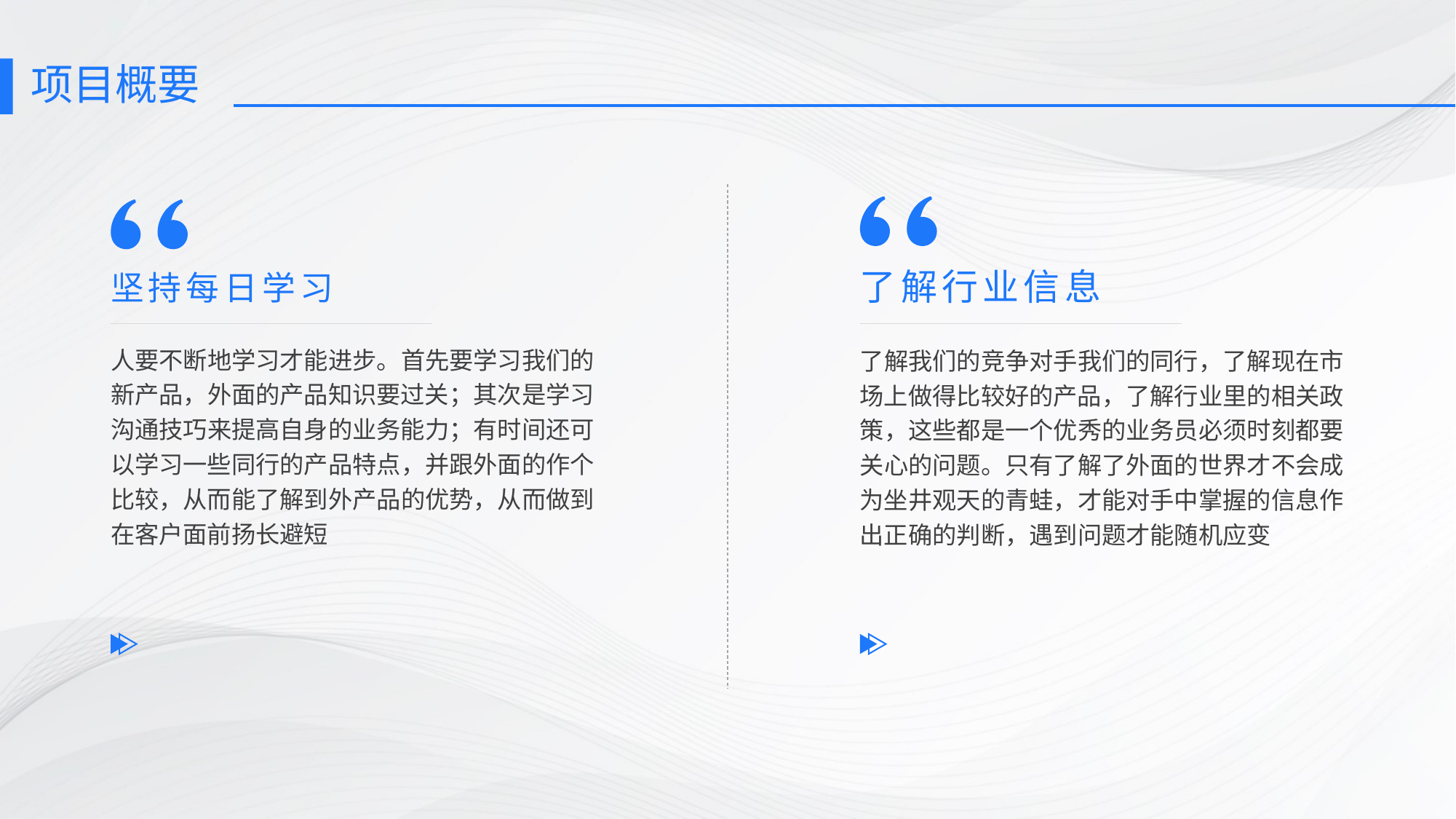

# 项目概要

了解行业信息
了解我们的竞争对手我们的同行，了解现在市场上做得比较好的产品，了解行业里的相关政策，这些都是一个优秀的业务员必须时刻都要关心的问题。只有了解了外面的世界才不会成为坐井观天的青蛙，才能对手中掌握的信息作出正确的判断，遇到问题才能随机应变

坚持每日学习
人要不断地学习才能进步。首先要学习我们的新产品，外面的产品知识要过关；其次是学习沟通技巧来提高自身的业务能力；有时间还可以学习一些同行的产品特点，并跟外面的作个比较，从而能了解到外产品的优势，从而做到在客户面前扬长避短